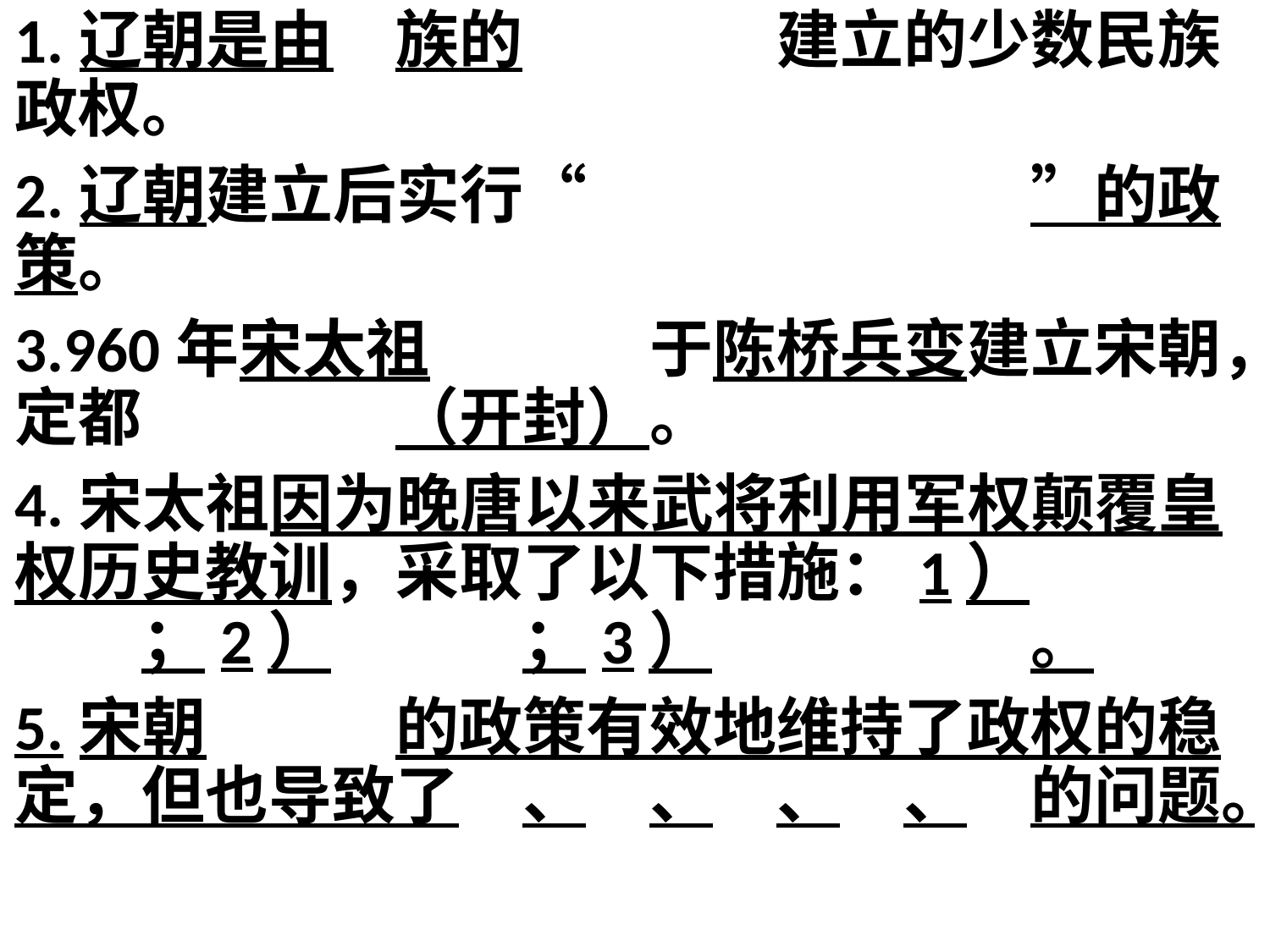

1.辽朝是由	族的		建立的少数民族政权。
2.辽朝建立后实行“				”的政策。
3.960年宋太祖		于陈桥兵变建立宋朝，定都		（开封）。
4.宋太祖因为晚唐以来武将利用军权颠覆皇权历史教训，采取了以下措施：1）			；2）		；3）			。
5.宋朝		的政策有效地维持了政权的稳定，但也导致了	、	、	、	、	的问题。